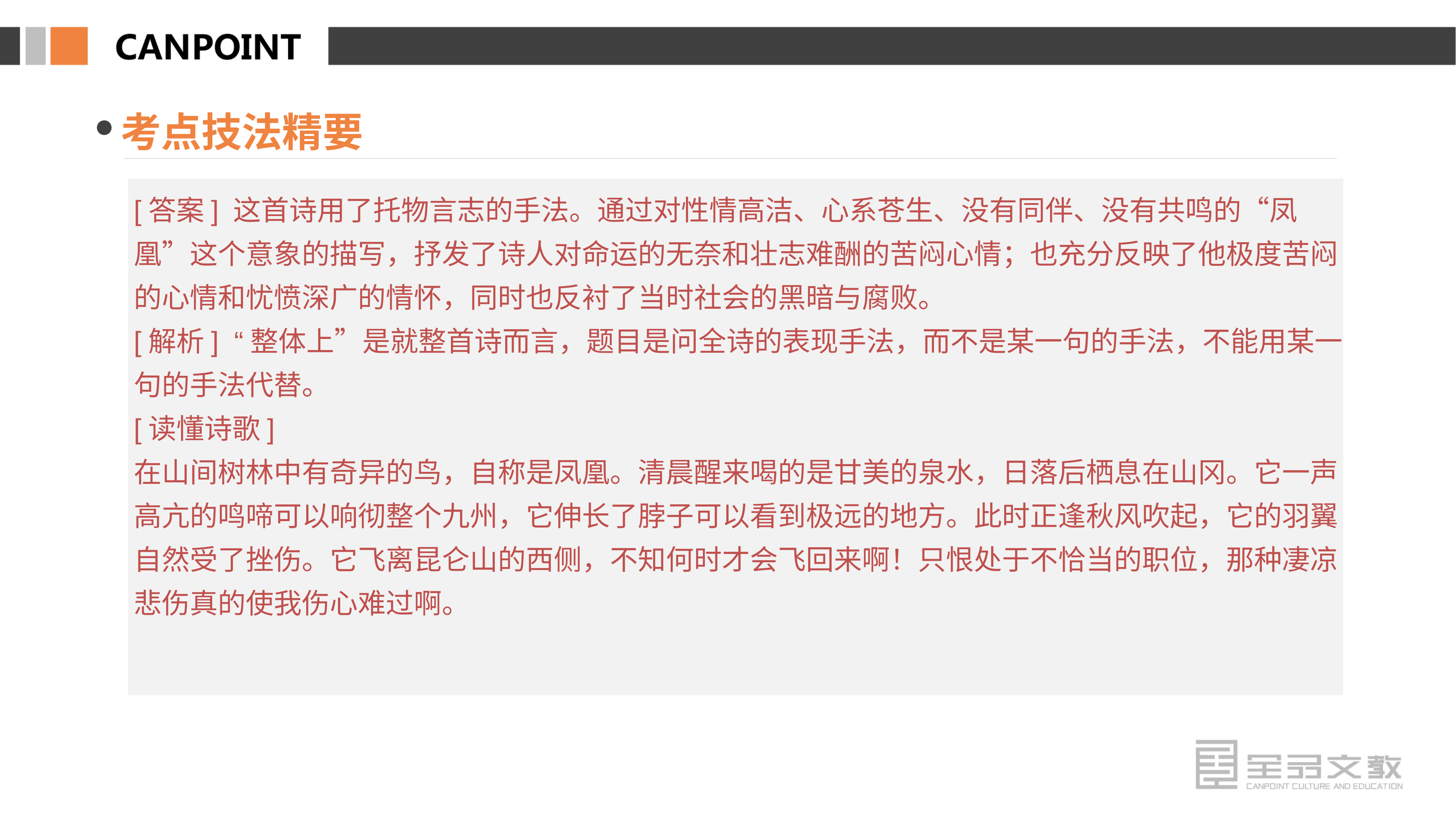

考点技法精要

[答案] 这首诗用了托物言志的手法。通过对性情高洁、心系苍生、没有同伴、没有共鸣的“凤凰”这个意象的描写，抒发了诗人对命运的无奈和壮志难酬的苦闷心情；也充分反映了他极度苦闷的心情和忧愤深广的情怀，同时也反衬了当时社会的黑暗与腐败。
[解析]  “整体上”是就整首诗而言，题目是问全诗的表现手法，而不是某一句的手法，不能用某一句的手法代替。
[读懂诗歌]
在山间树林中有奇异的鸟，自称是凤凰。清晨醒来喝的是甘美的泉水，日落后栖息在山冈。它一声高亢的鸣啼可以响彻整个九州，它伸长了脖子可以看到极远的地方。此时正逢秋风吹起，它的羽翼自然受了挫伤。它飞离昆仑山的西侧，不知何时才会飞回来啊！只恨处于不恰当的职位，那种凄凉悲伤真的使我伤心难过啊。